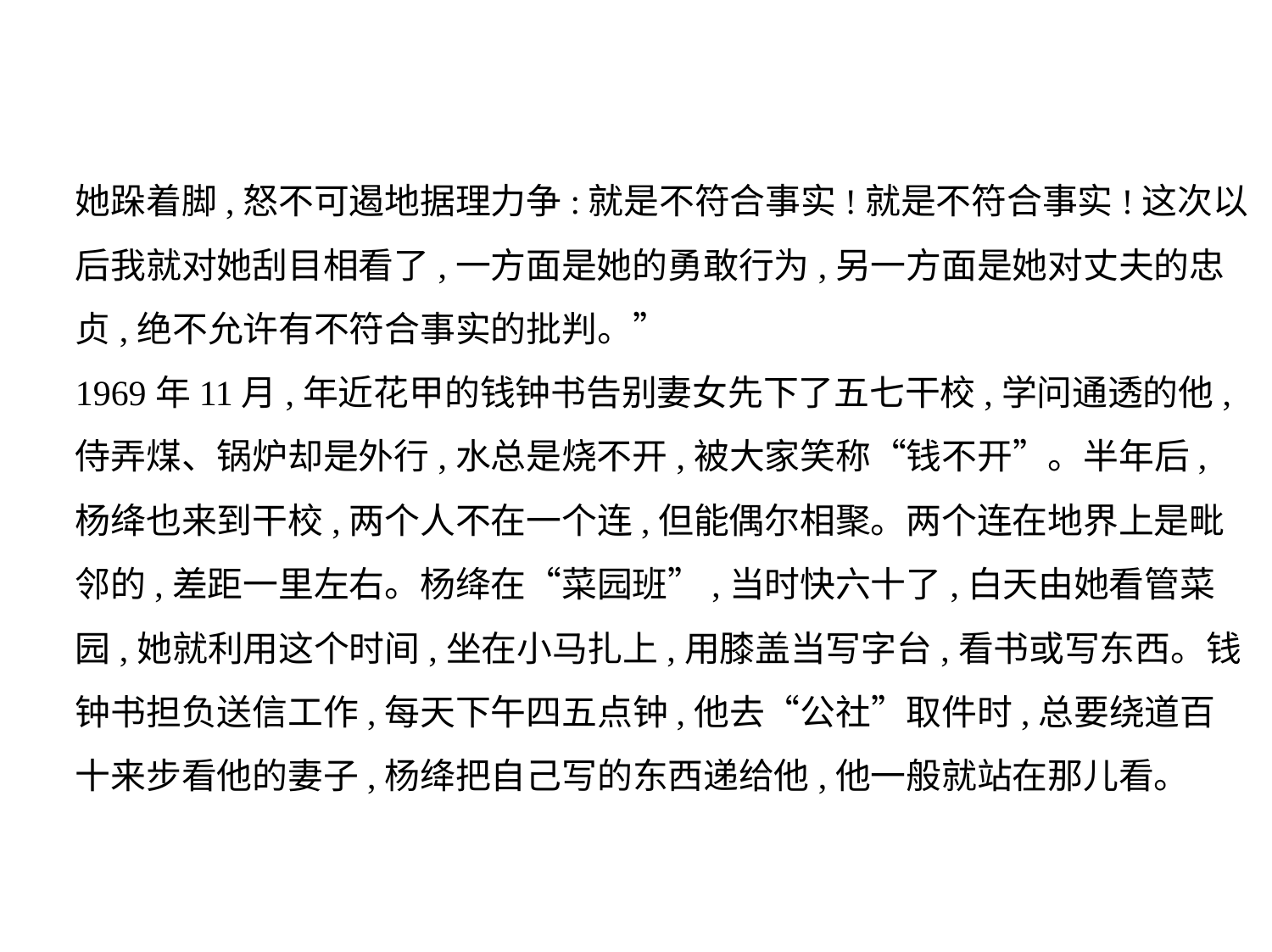

她跺着脚,怒不可遏地据理力争:就是不符合事实!就是不符合事实!这次以
后我就对她刮目相看了,一方面是她的勇敢行为,另一方面是她对丈夫的忠
贞,绝不允许有不符合事实的批判。”
1969年11月,年近花甲的钱钟书告别妻女先下了五七干校,学问通透的他,
侍弄煤、锅炉却是外行,水总是烧不开,被大家笑称“钱不开”。半年后,
杨绛也来到干校,两个人不在一个连,但能偶尔相聚。两个连在地界上是毗
邻的,差距一里左右。杨绛在“菜园班”,当时快六十了,白天由她看管菜
园,她就利用这个时间,坐在小马扎上,用膝盖当写字台,看书或写东西。钱
钟书担负送信工作,每天下午四五点钟,他去“公社”取件时,总要绕道百
十来步看他的妻子,杨绛把自己写的东西递给他,他一般就站在那儿看。